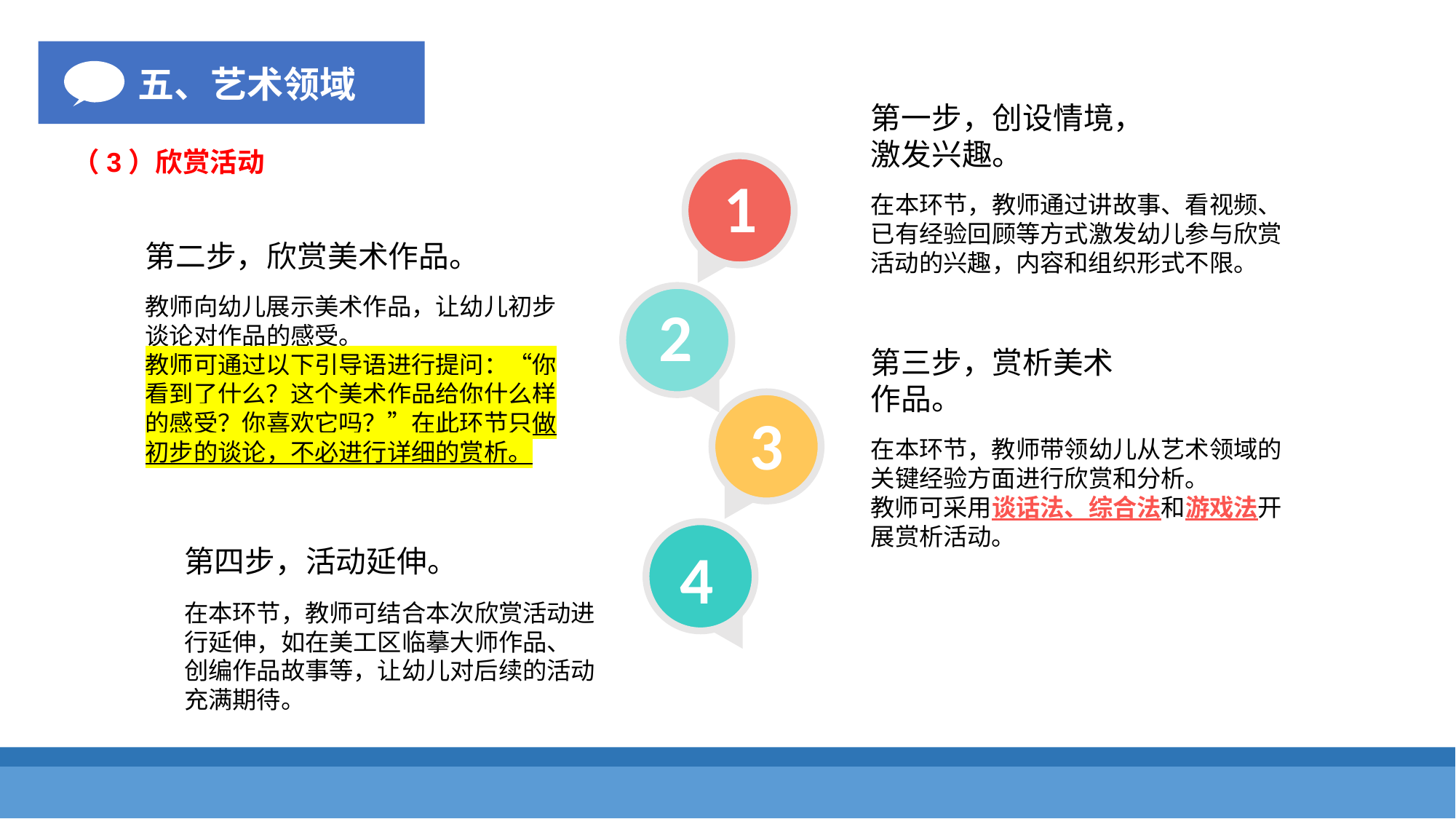

五、艺术领域

第一步，创设情境，激发兴趣。
在本环节，教师通过讲故事、看视频、已有经验回顾等方式激发幼儿参与欣赏活动的兴趣，内容和组织形式不限。
（3）欣赏活动

1
第二步，欣赏美术作品。
教师向幼儿展示美术作品，让幼儿初步谈论对作品的感受。
教师可通过以下引导语进行提问：“你看到了什么？这个美术作品给你什么样的感受？你喜欢它吗？”在此环节只做初步的谈论，不必进行详细的赏析。

2
第三步，赏析美术作品。
在本环节，教师带领幼儿从艺术领域的关键经验方面进行欣赏和分析。
教师可采用谈话法、综合法和游戏法开展赏析活动。

3

4
第四步，活动延伸。
在本环节，教师可结合本次欣赏活动进行延伸，如在美工区临摹大师作品、
创编作品故事等，让幼儿对后续的活动充满期待。